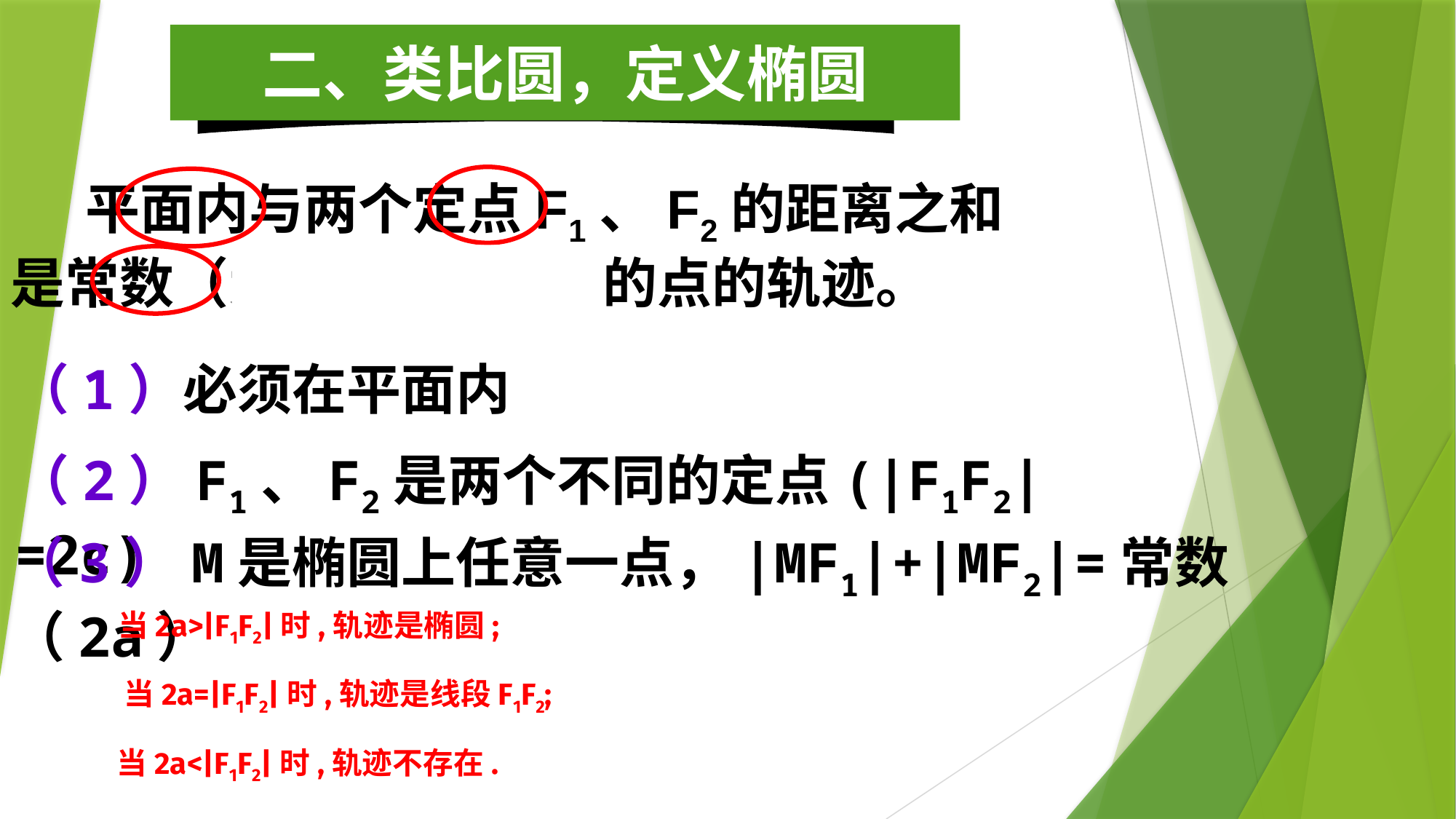

二、类比圆，定义椭圆

     平面内与两个定点F1、F2的距离之和
是常数（大于∣F1F2∣）的点的轨迹。

（1）必须在平面内
（2）F1、F2是两个不同的定点(|F1F2|=2c)
（3）M是椭圆上任意一点，|MF1|+|MF2|=常数（2a）
当2a>|F1F2|时,轨迹是椭圆;
当2a=|F1F2|时,轨迹是线段F1F2;
当2a<|F1F2|时,轨迹不存在.